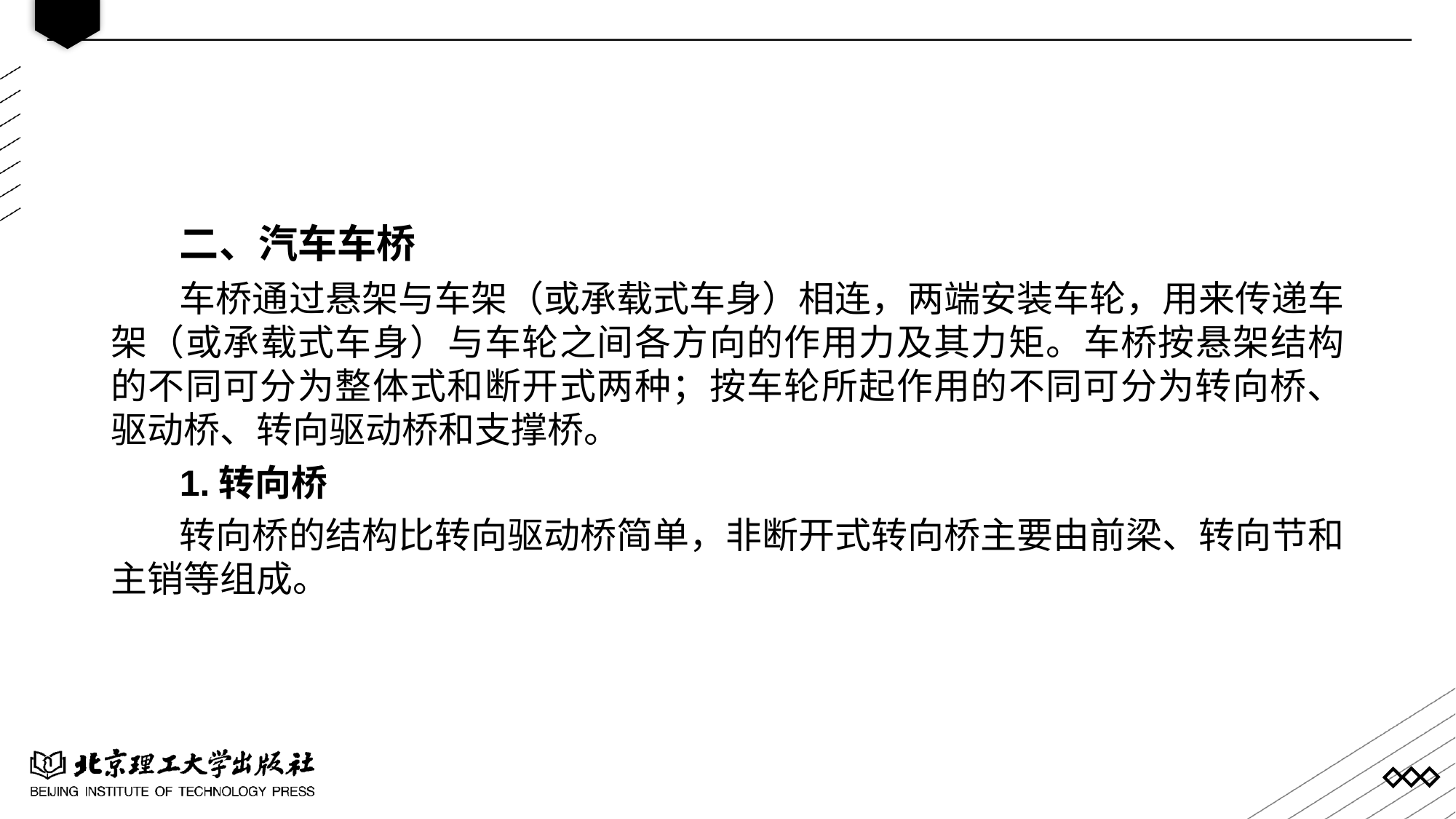

二、汽车车桥
车桥通过悬架与车架（或承载式车身）相连，两端安装车轮，用来传递车架（或承载式车身）与车轮之间各方向的作用力及其力矩。车桥按悬架结构的不同可分为整体式和断开式两种；按车轮所起作用的不同可分为转向桥、驱动桥、转向驱动桥和支撑桥。
1.转向桥
转向桥的结构比转向驱动桥简单，非断开式转向桥主要由前梁、转向节和主销等组成。